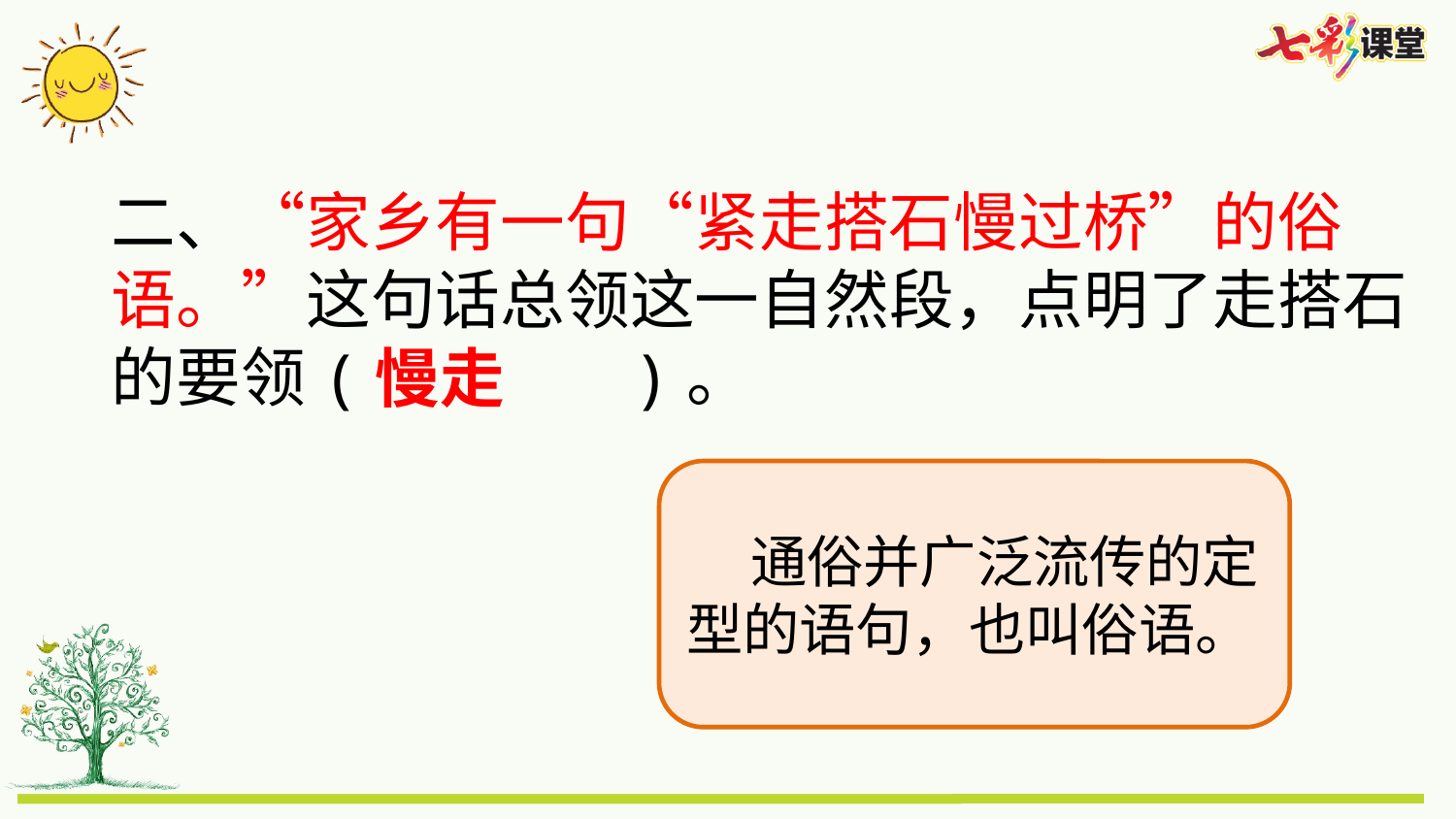

二、“家乡有一句“紧走搭石慢过桥”的俗语。”这句话总领这一自然段，点明了走搭石的要领(       )。
慢走
    通俗并广泛流传的定型的语句，也叫俗语。